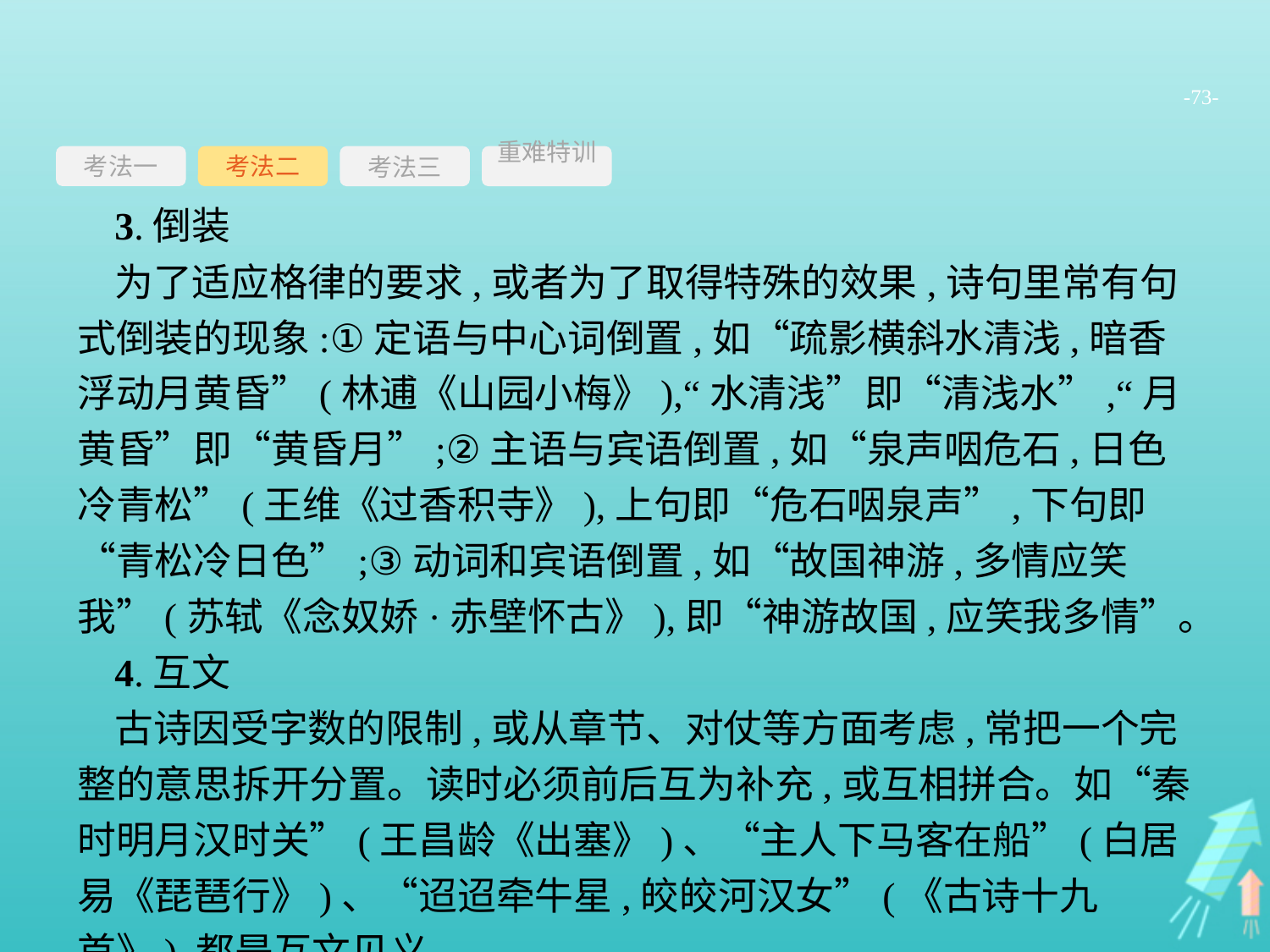

-73-
考法一
考法三
重难特训
考法二
3.倒装
为了适应格律的要求,或者为了取得特殊的效果,诗句里常有句式倒装的现象:①定语与中心词倒置,如“疏影横斜水清浅,暗香浮动月黄昏”(林逋《山园小梅》),“水清浅”即“清浅水”,“月黄昏”即“黄昏月”;②主语与宾语倒置,如“泉声咽危石,日色冷青松”(王维《过香积寺》),上句即“危石咽泉声”,下句即“青松冷日色”;③动词和宾语倒置,如“故国神游,多情应笑我”(苏轼《念奴娇·赤壁怀古》),即“神游故国,应笑我多情”。
4.互文
古诗因受字数的限制,或从章节、对仗等方面考虑,常把一个完整的意思拆开分置。读时必须前后互为补充,或互相拼合。如“秦时明月汉时关”(王昌龄《出塞》)、“主人下马客在船”(白居易《琵琶行》)、“迢迢牵牛星,皎皎河汉女”(《古诗十九首》),都是互文见义。